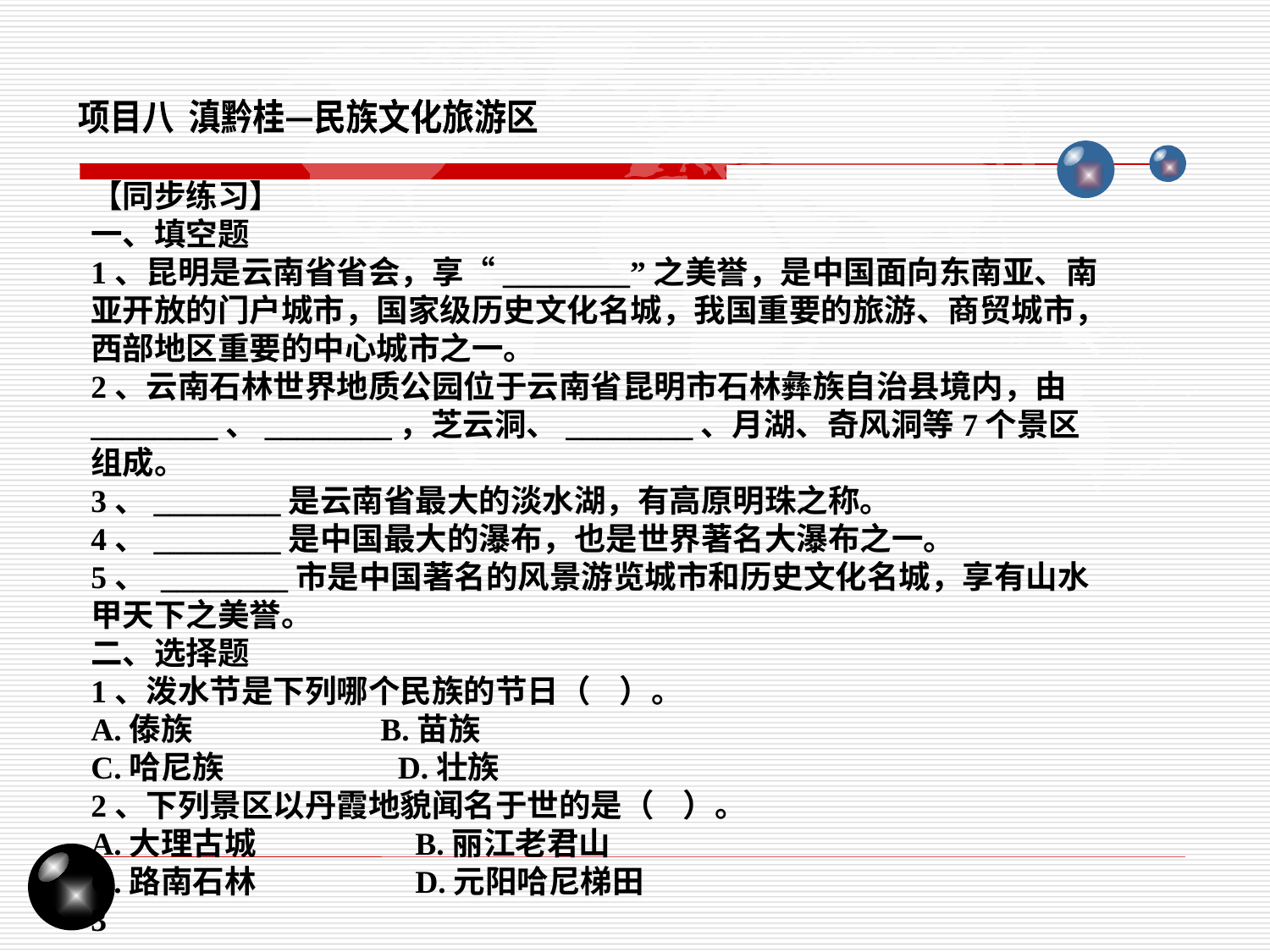

项目八  滇黔桂—民族文化旅游区
【同步练习】
一、填空题
1、昆明是云南省省会，享“________”之美誉，是中国面向东南亚、南亚开放的门户城市，国家级历史文化名城，我国重要的旅游、商贸城市，西部地区重要的中心城市之一。
2、云南石林世界地质公园位于云南省昆明市石林彝族自治县境内，由________、________，芝云洞、________、月湖、奇风洞等7个景区组成。
3、________是云南省最大的淡水湖，有高原明珠之称。
4、________是中国最大的瀑布，也是世界著名大瀑布之一。
5、 ________市是中国著名的风景游览城市和历史文化名城，享有山水甲天下之美誉。
二、选择题
1、泼水节是下列哪个民族的节日（    ）。
A.傣族                         B.苗族
C.哈尼族                       D.壮族
2、下列景区以丹霞地貌闻名于世的是（    ）。
A.大理古城                     B.丽江老君山
C.路南石林                     D.元阳哈尼梯田
3